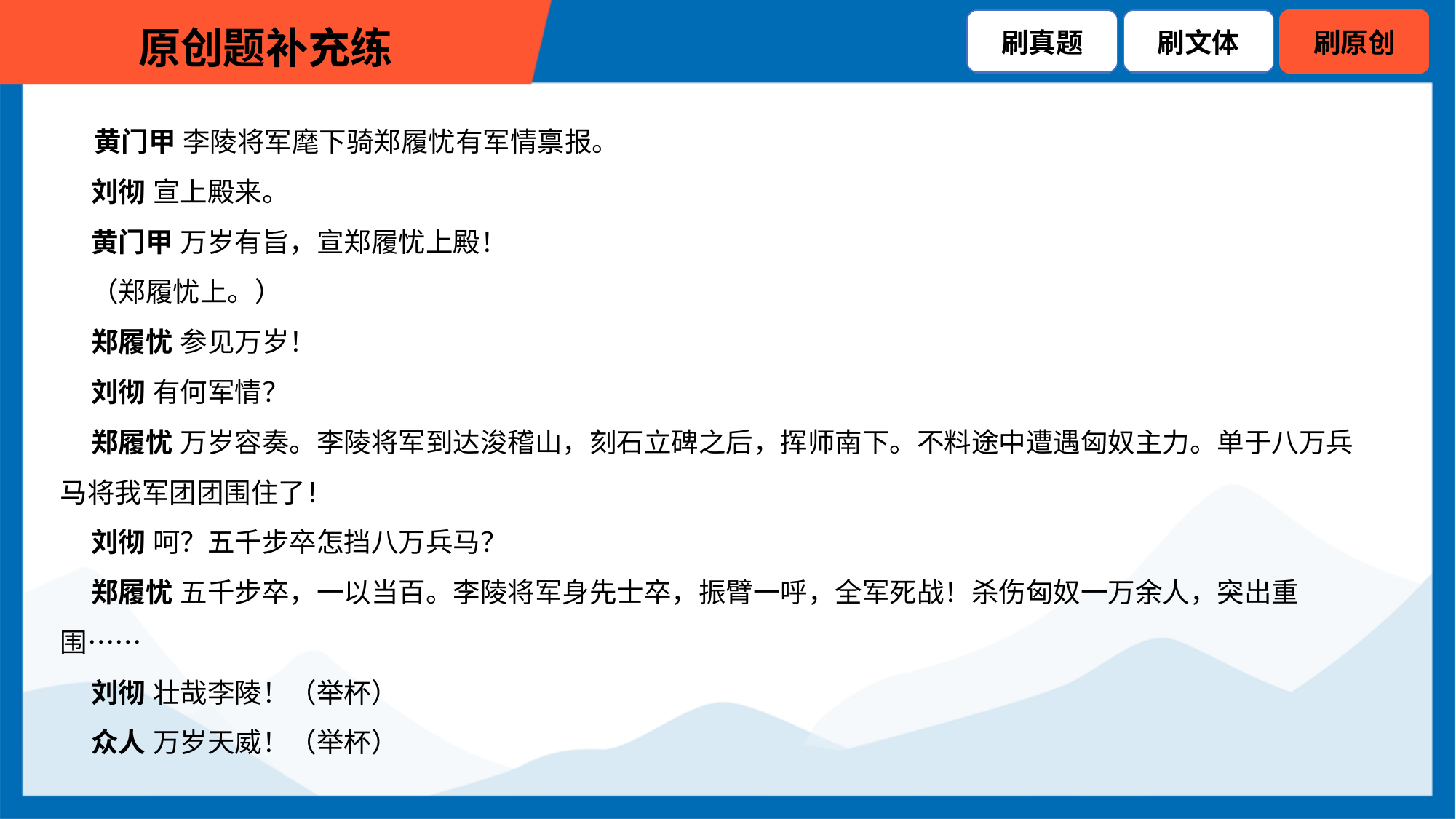

黄门甲 李陵将军麾下骑郑履忧有军情禀报。
    刘彻 宣上殿来。
    黄门甲 万岁有旨，宣郑履忧上殿！
    （郑履忧上。）
    郑履忧 参见万岁！
    刘彻 有何军情？
    郑履忧 万岁容奏。李陵将军到达浚稽山，刻石立碑之后，挥师南下。不料途中遭遇匈奴主力。单于八万兵
马将我军团团围住了！
    刘彻 呵？五千步卒怎挡八万兵马？
    郑履忧 五千步卒，一以当百。李陵将军身先士卒，振臂一呼，全军死战！杀伤匈奴一万余人，突出重
围……
    刘彻 壮哉李陵！（举杯）
    众人 万岁天威！（举杯）